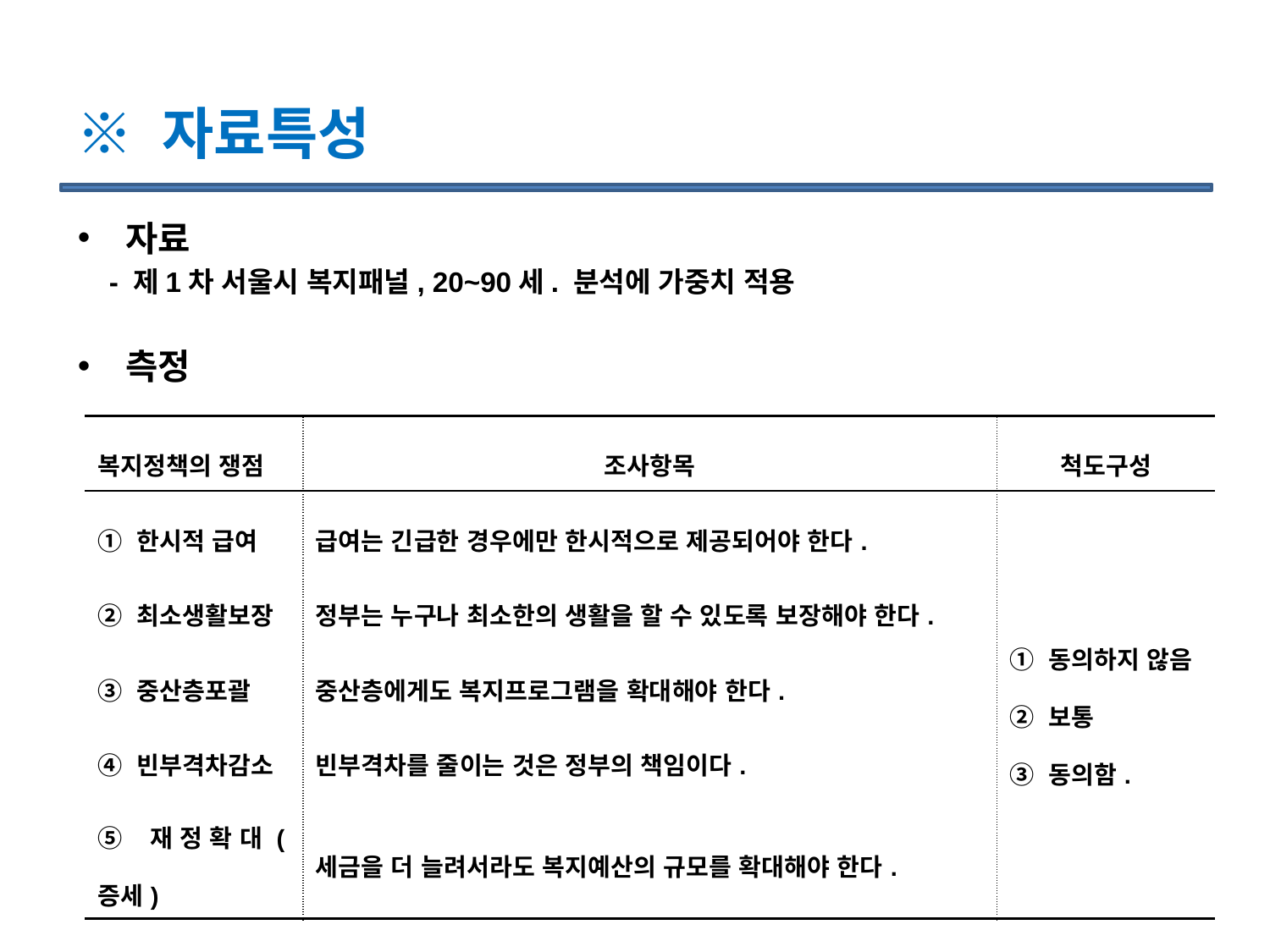

# ※ 자료특성
자료
    - 제1차 서울시 복지패널, 20~90세. 분석에 가중치 적용

측정

| 복지정책의 쟁점 | 조사항목 | 척도구성 |
| --- | --- | --- |
| ① 한시적 급여 | 급여는 긴급한 경우에만 한시적으로 제공되어야 한다. | ① 동의하지 않음 ② 보통 ③ 동의함. |
| ② 최소생활보장 | 정부는 누구나 최소한의 생활을 할 수 있도록 보장해야 한다. |  |
| ③ 중산층포괄 | 중산층에게도 복지프로그램을 확대해야 한다. |  |
| ④ 빈부격차감소 | 빈부격차를 줄이는 것은 정부의 책임이다. |  |
| ⑤ 재정확대(증세) | 세금을 더 늘려서라도 복지예산의 규모를 확대해야 한다. |  |